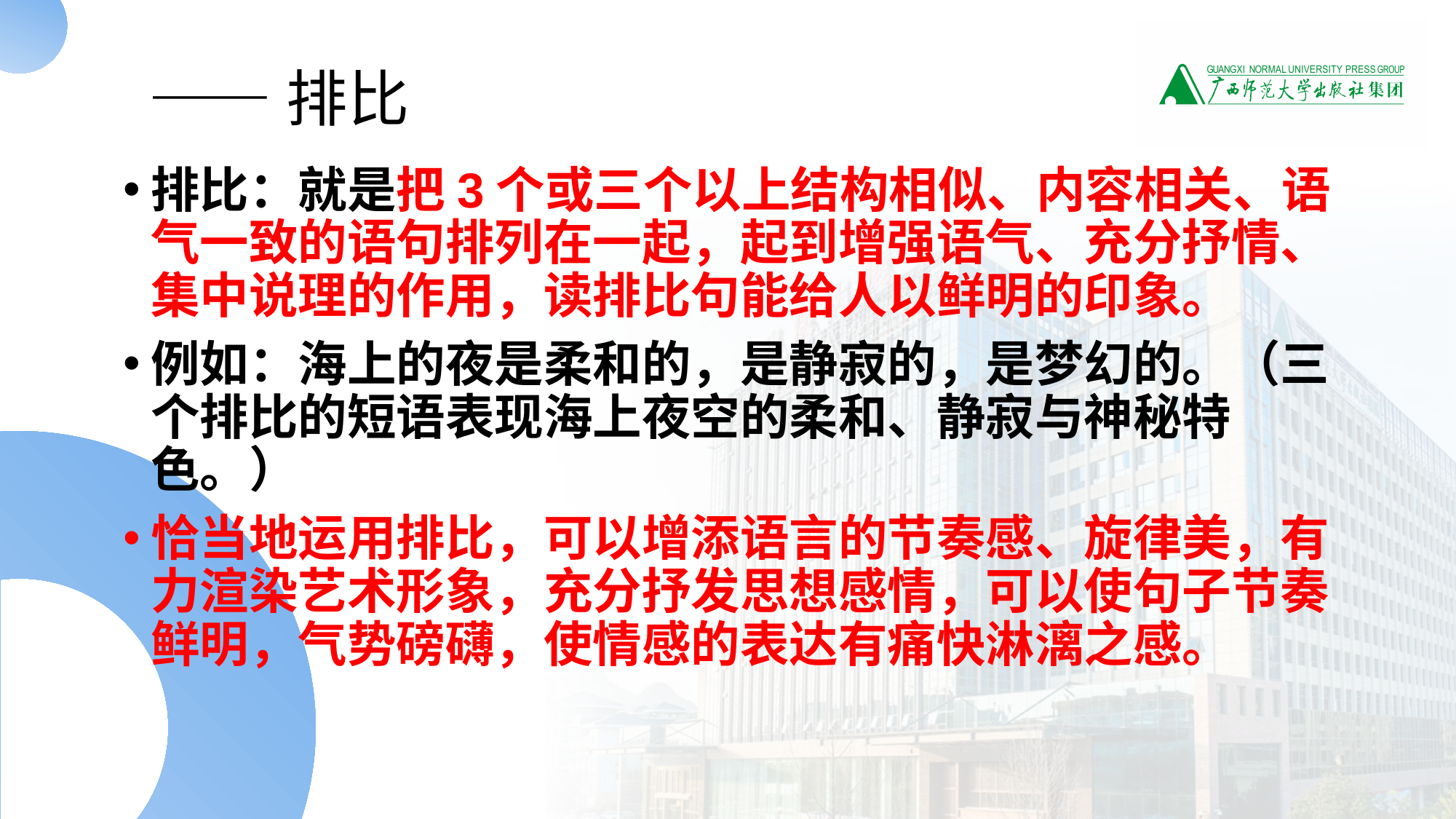

# ——排比
排比：就是把3个或三个以上结构相似、内容相关、语气一致的语句排列在一起，起到增强语气、充分抒情、集中说理的作用，读排比句能给人以鲜明的印象。
例如：海上的夜是柔和的，是静寂的，是梦幻的。（三个排比的短语表现海上夜空的柔和、静寂与神秘特色。）
恰当地运用排比，可以增添语言的节奏感、旋律美，有力渲染艺术形象，充分抒发思想感情，可以使句子节奏鲜明，气势磅礴，使情感的表达有痛快淋漓之感。